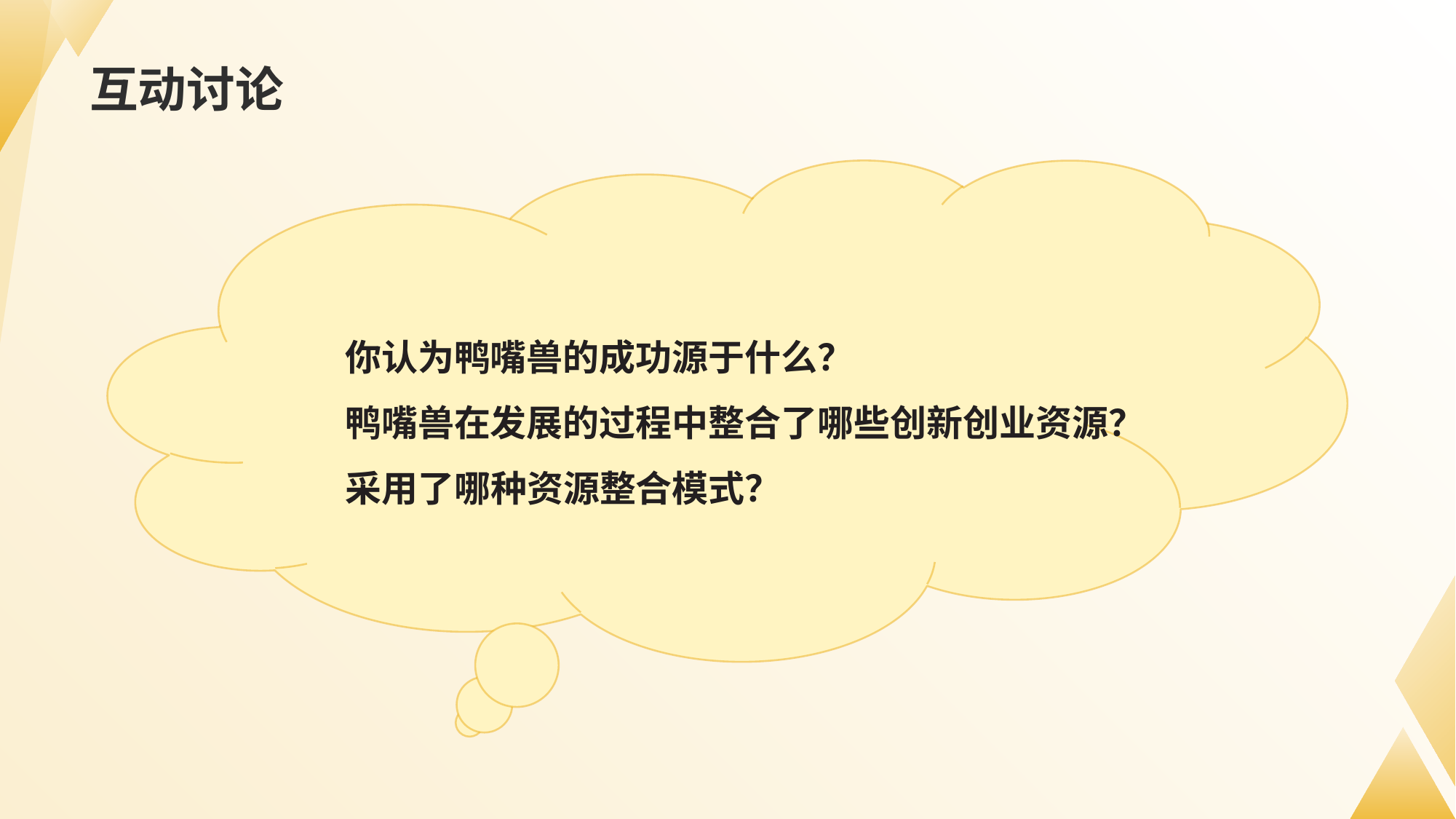

# 互动讨论

你认为鸭嘴兽的成功源于什么？
鸭嘴兽在发展的过程中整合了哪些创新创业资源？
采用了哪种资源整合模式？